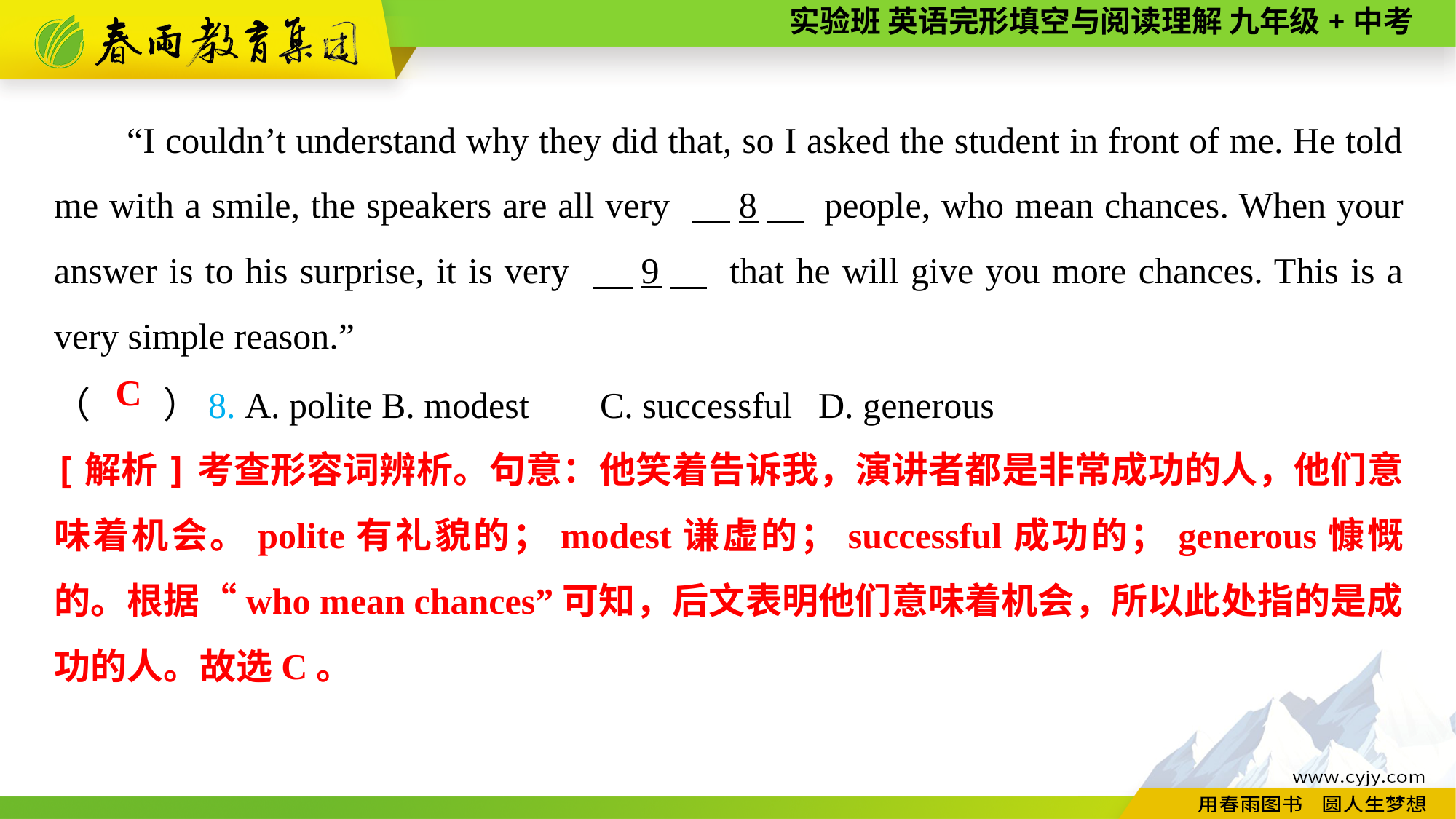

“I couldn’t understand why they did that, so I asked the student in front of me. He told me with a smile, the speakers are all very 　8　 people, who mean chances. When your answer is to his surprise, it is very 　9　 that he will give you more chances. This is a very simple reason.”
（　　）8. A. polite	B. modest	C. successful	D. generous
C
[解析]考查形容词辨析。句意：他笑着告诉我，演讲者都是非常成功的人，他们意味着机会。polite有礼貌的；modest谦虚的；successful成功的；generous慷慨的。根据“who mean chances”可知，后文表明他们意味着机会，所以此处指的是成功的人。故选C。